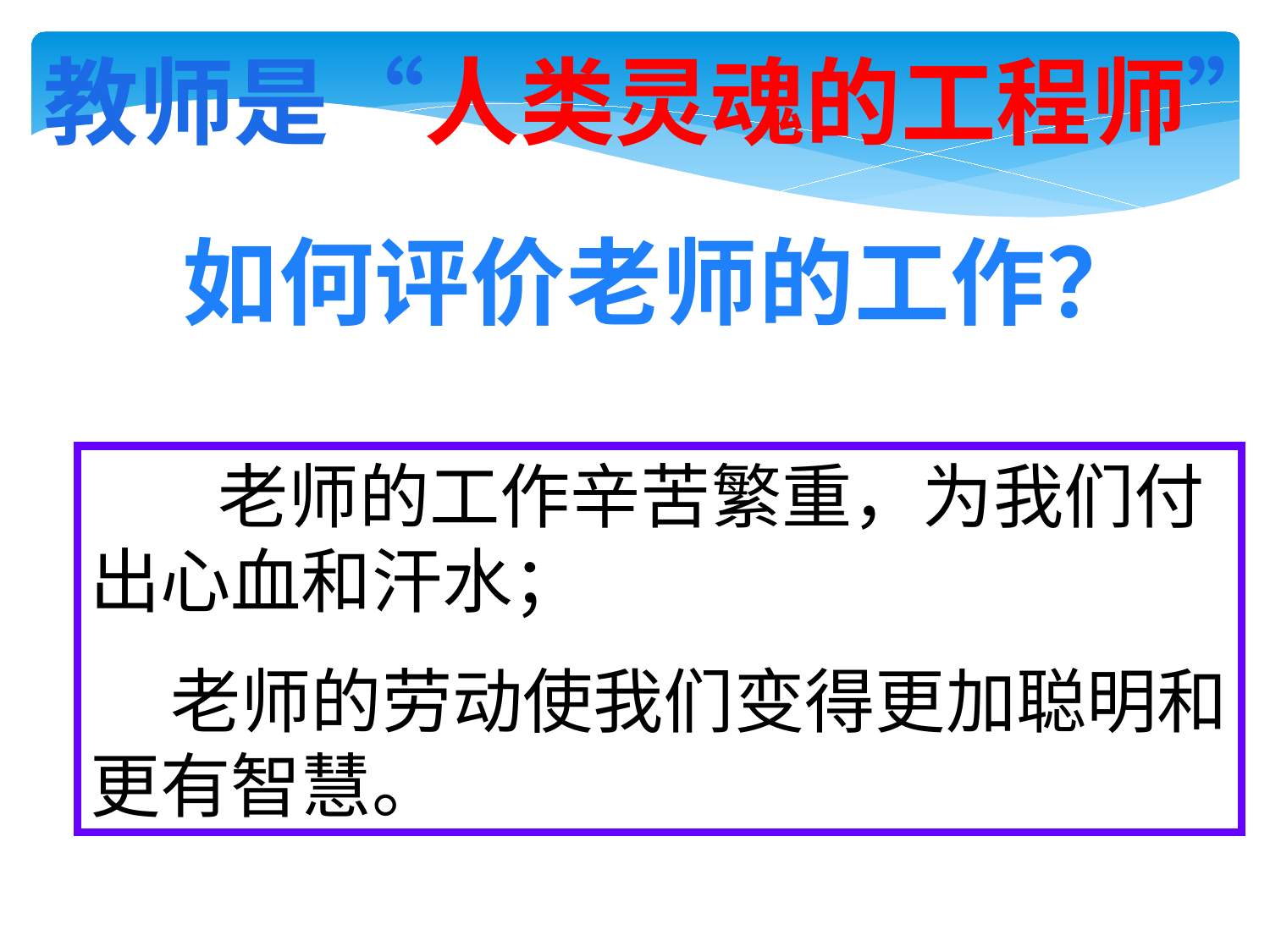

教师是“人类灵魂的工程师”
如何评价老师的工作？
       老师的工作辛苦繁重，为我们付出心血和汗水；
    老师的劳动使我们变得更加聪明和更有智慧。